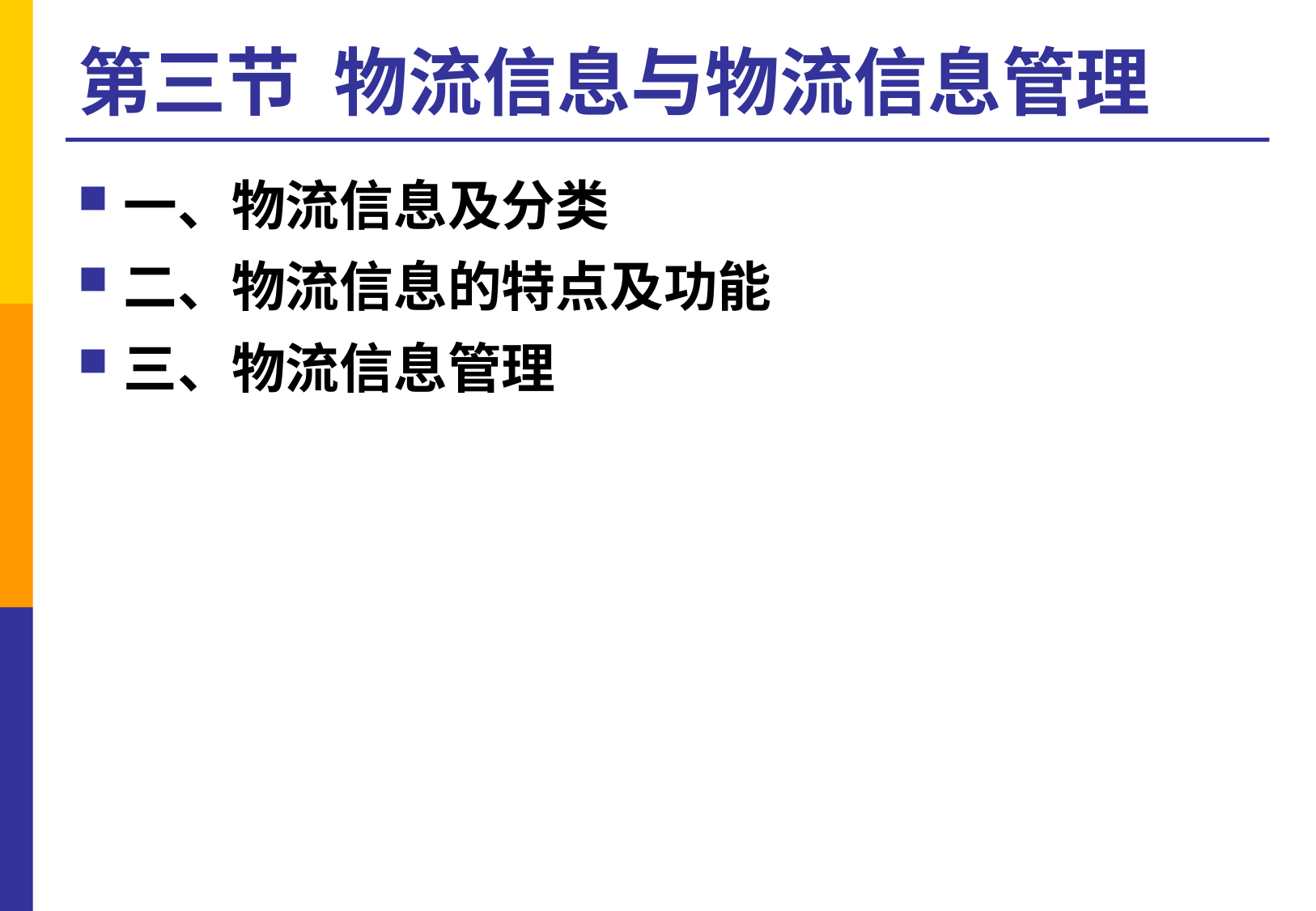

# 第三节  物流信息与物流信息管理
一、物流信息及分类
二、物流信息的特点及功能
三、物流信息管理